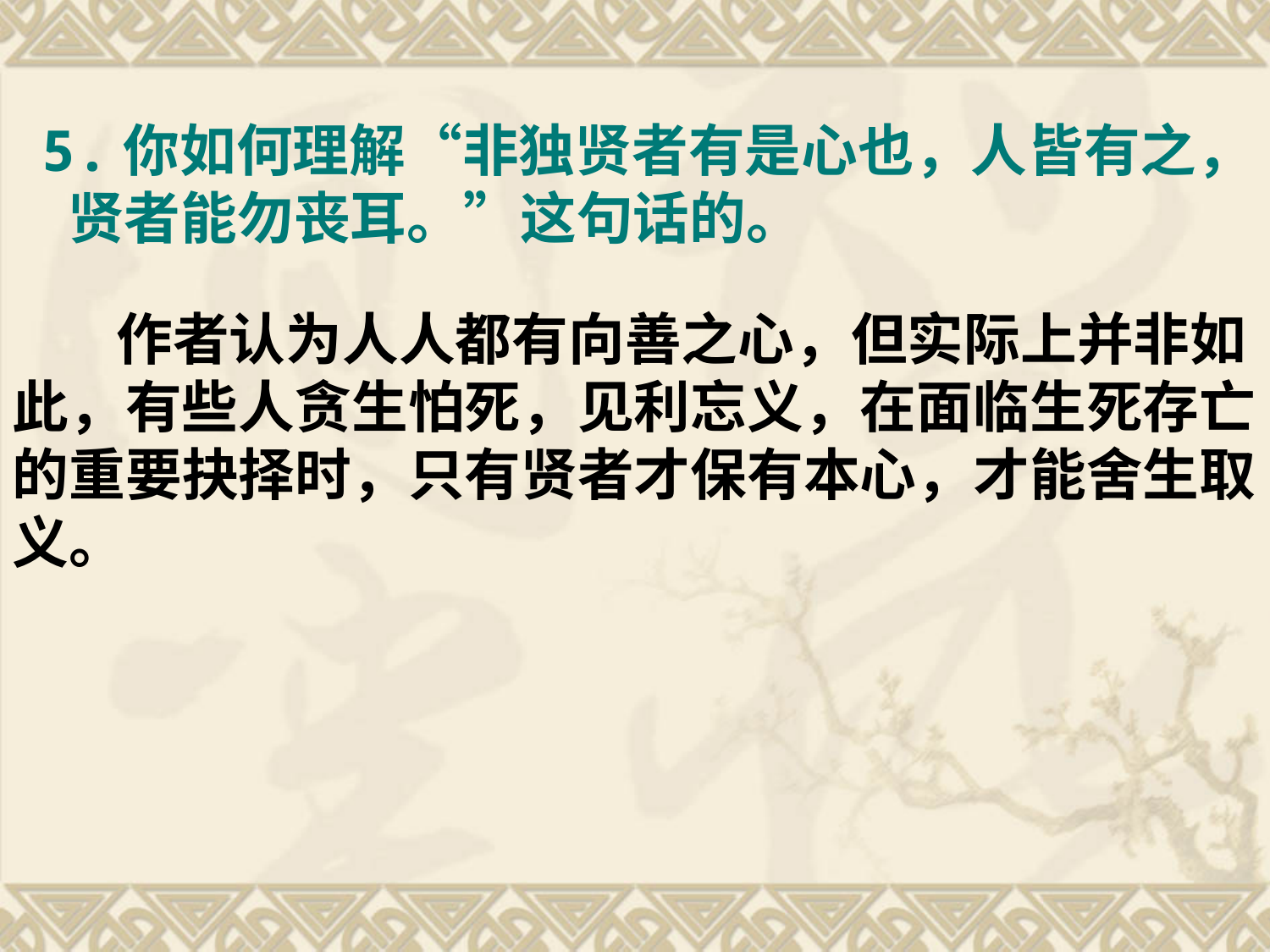

5.你如何理解“非独贤者有是心也，人皆有之，     贤者能勿丧耳。”这句话的。
       作者认为人人都有向善之心，但实际上并非如此，有些人贪生怕死，见利忘义，在面临生死存亡的重要抉择时，只有贤者才保有本心，才能舍生取义。